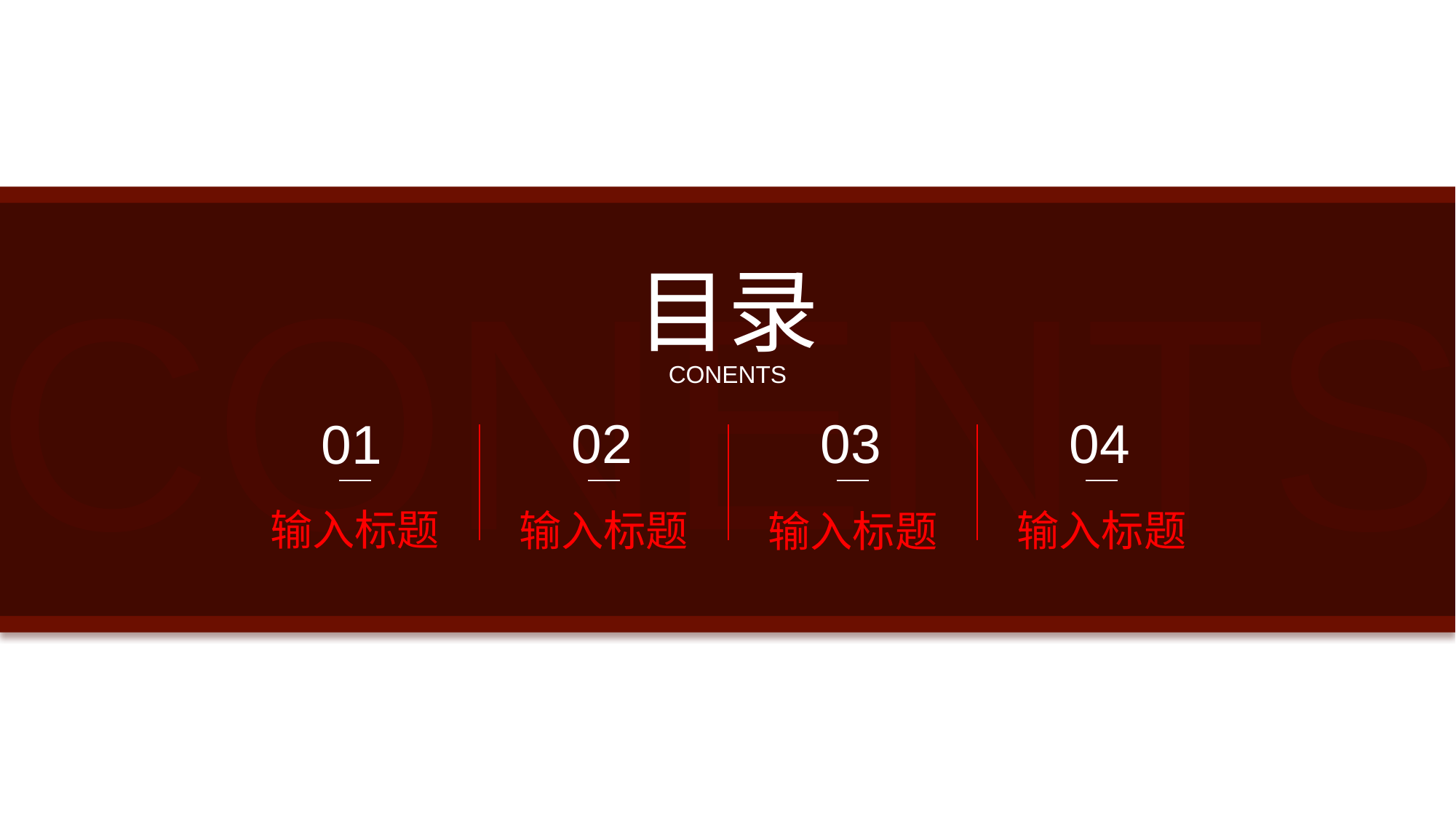

CONENTS
目录
CONENTS
03
02
04
01
输入标题
输入标题
输入标题
输入标题